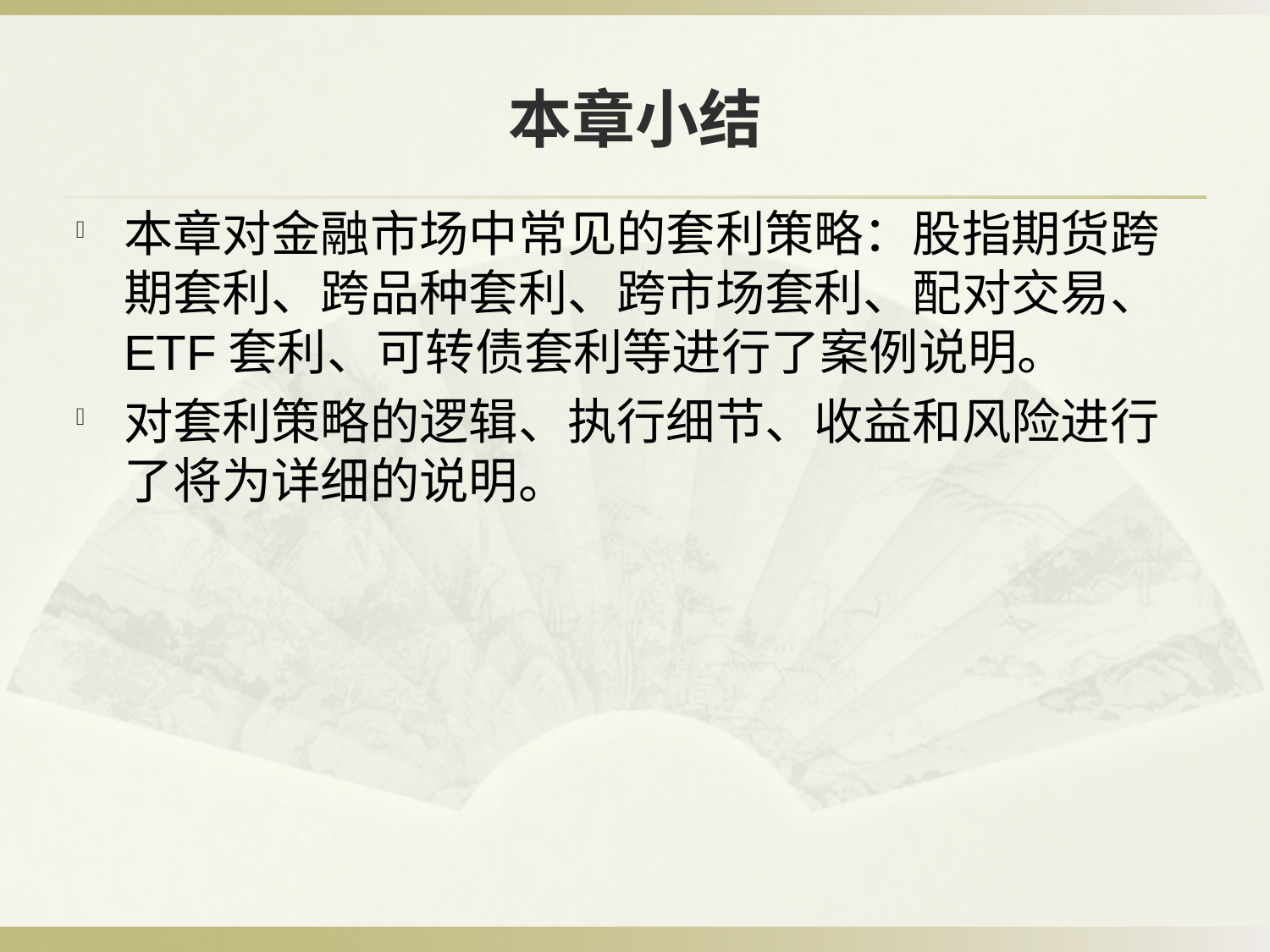

# 本章小结
本章对金融市场中常见的套利策略：股指期货跨期套利、跨品种套利、跨市场套利、配对交易、ETF套利、可转债套利等进行了案例说明。
对套利策略的逻辑、执行细节、收益和风险进行了将为详细的说明。